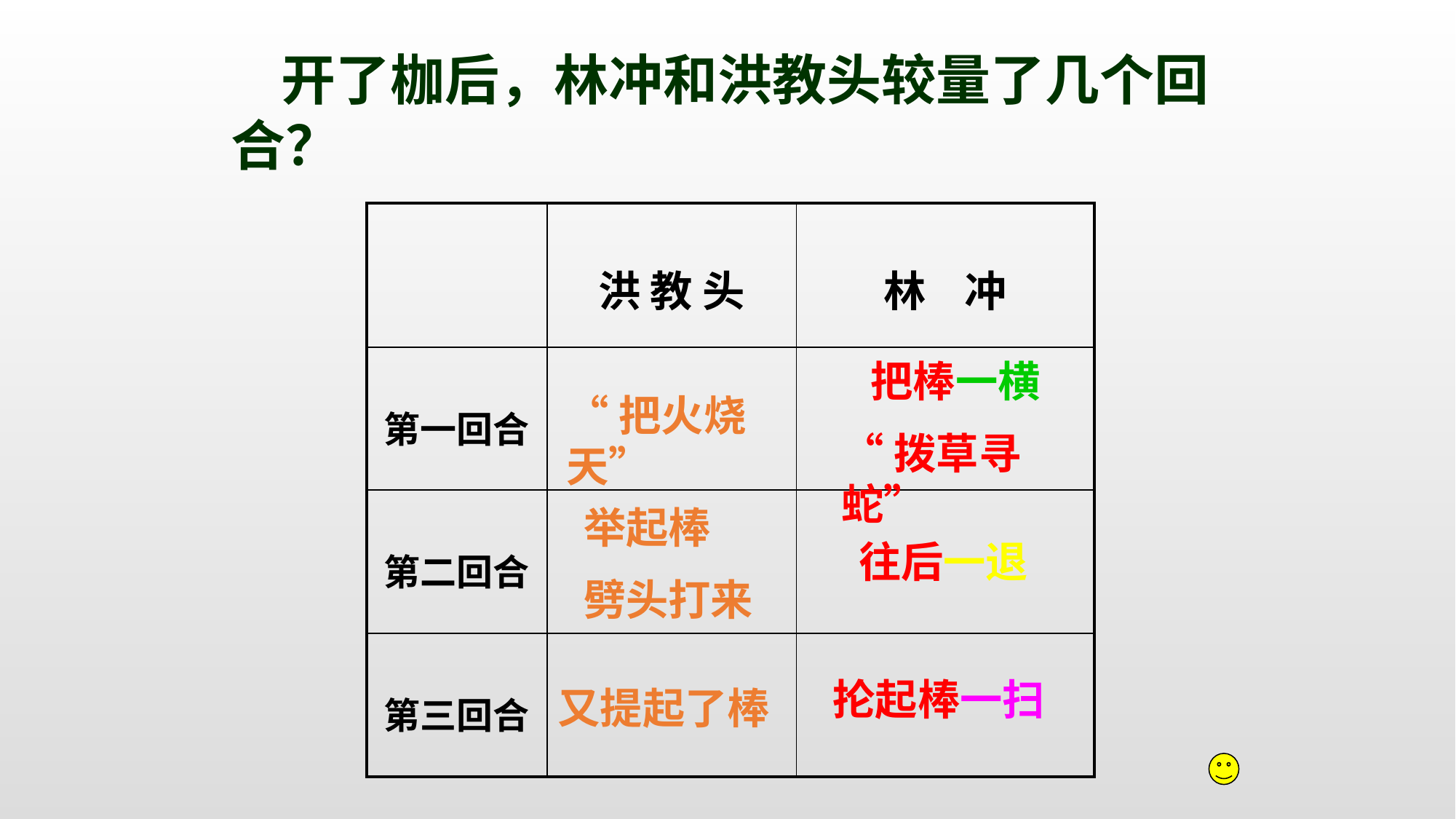

开了枷后，林冲和洪教头较量了几个回合？

|  | 洪 教 头 | 林 冲 |
| --- | --- | --- |
| 第一回合 |  |  |
| 第二回合 |  |  |
| 第三回合 |  |  |

  把棒一横
“拨草寻蛇”
“把火烧天”
举起棒
劈头打来
往后一退
抡起棒一扫
又提起了棒